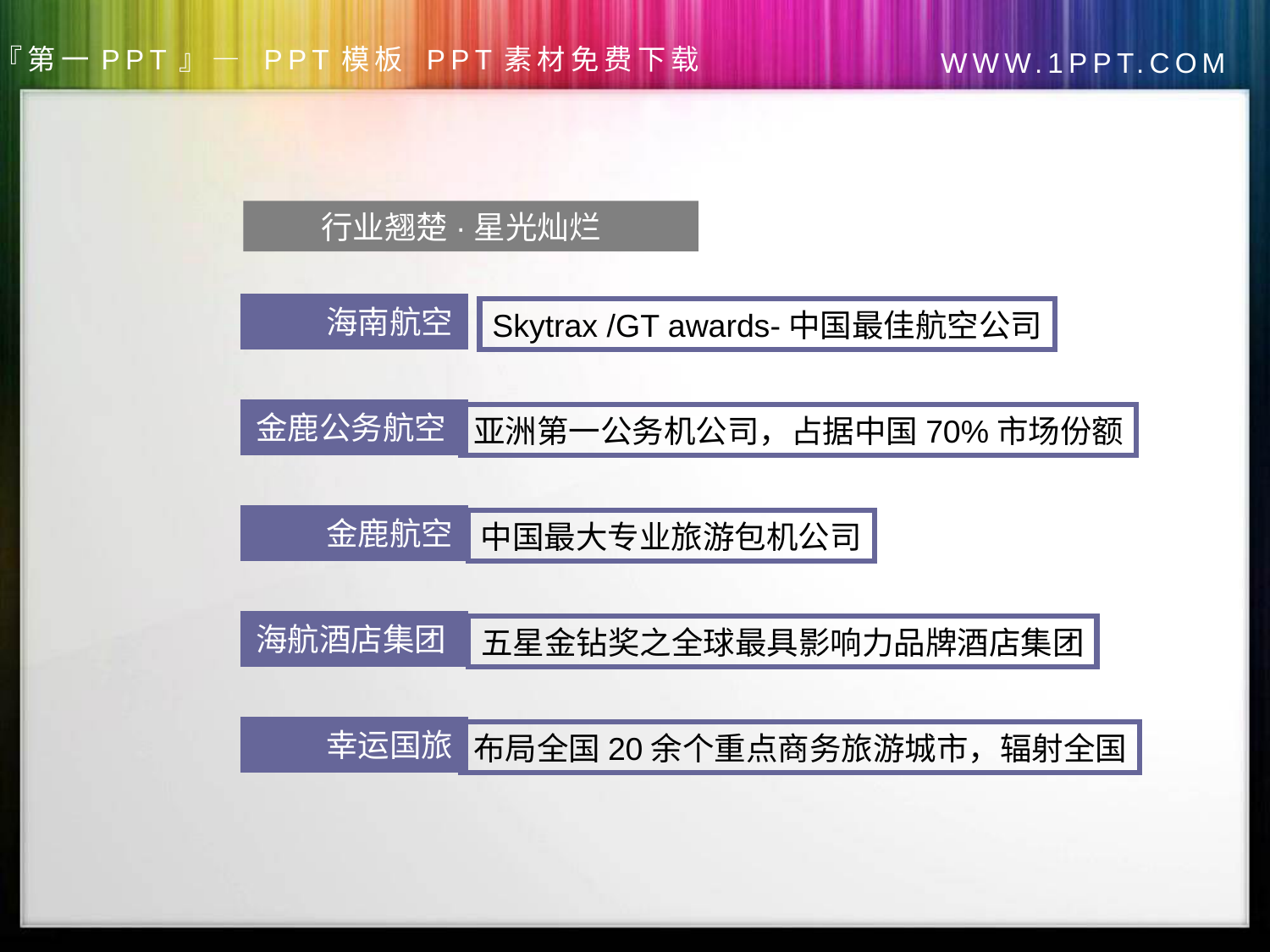

行业翘楚·星光灿烂
海南航空
Skytrax /GT awards-中国最佳航空公司
金鹿公务航空
亚洲第一公务机公司，占据中国70%市场份额
金鹿航空
中国最大专业旅游包机公司
海航酒店集团
五星金钻奖之全球最具影响力品牌酒店集团
幸运国旅
布局全国20余个重点商务旅游城市，辐射全国